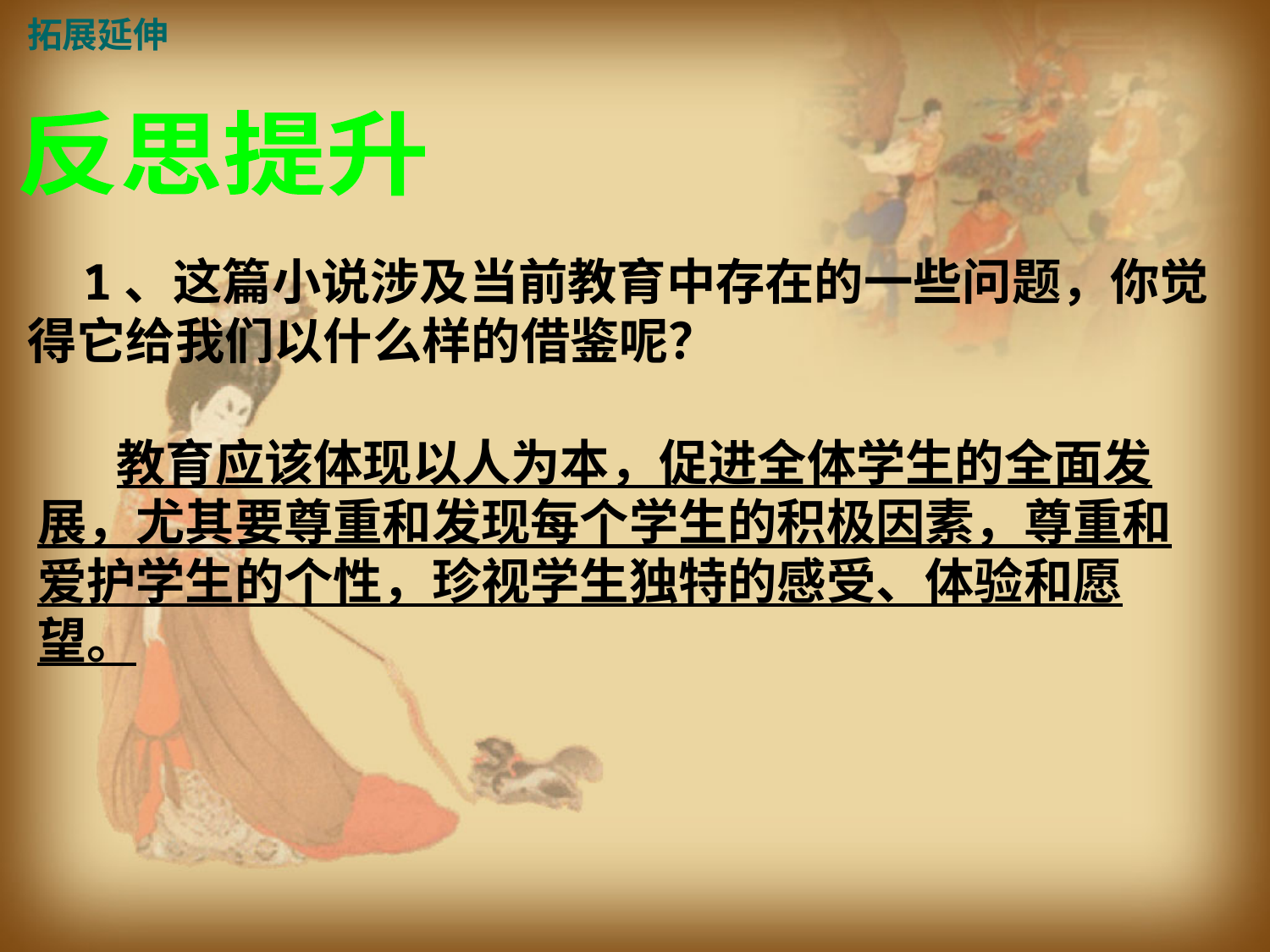

拓展延伸
反思提升
    1、这篇小说涉及当前教育中存在的一些问题，你觉得它给我们以什么样的借鉴呢？
      教育应该体现以人为本，促进全体学生的全面发展，尤其要尊重和发现每个学生的积极因素，尊重和爱护学生的个性，珍视学生独特的感受、体验和愿望。